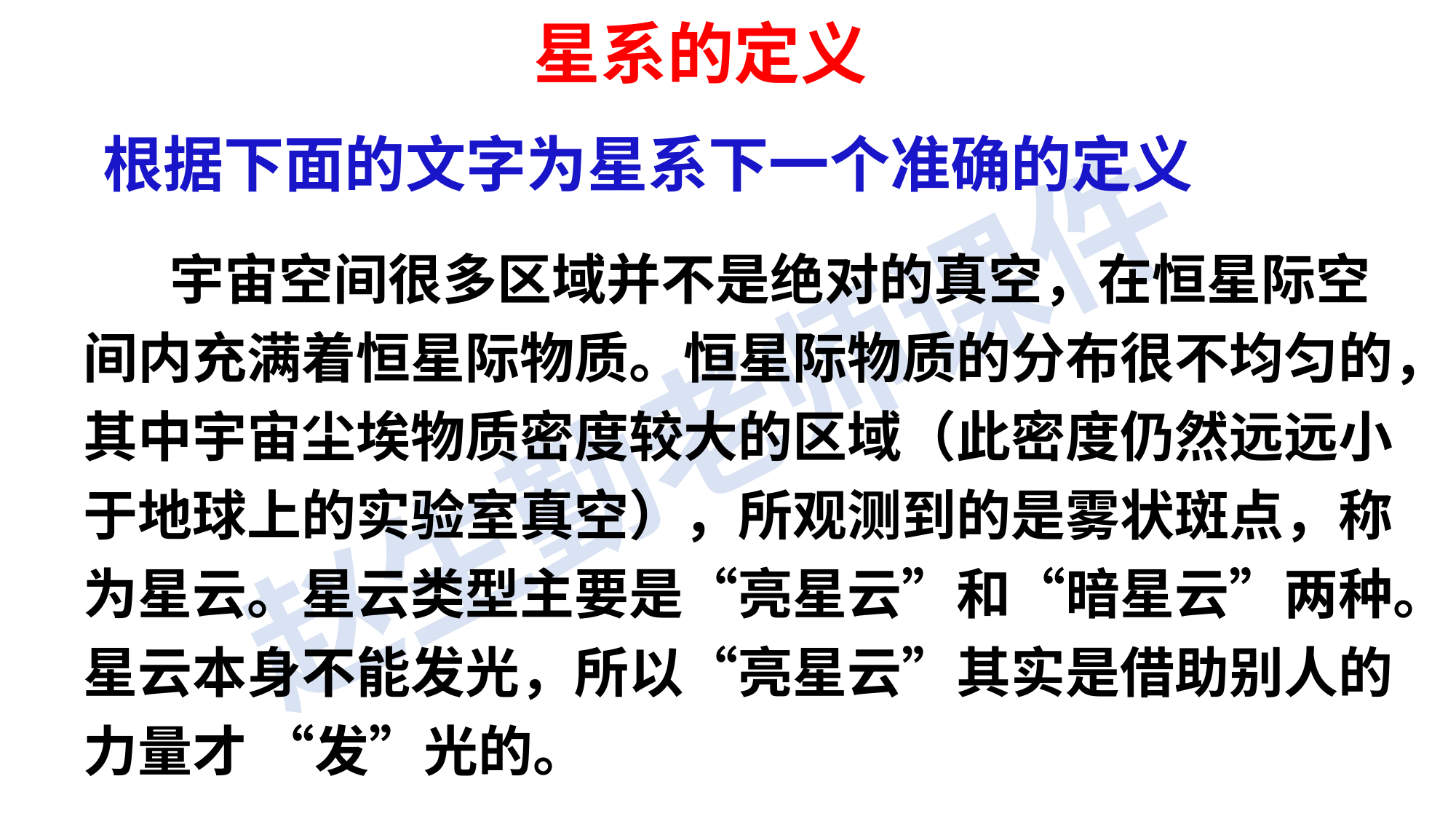

星系的定义

  根据下面的文字为星系下一个准确的定义
      宇宙空间很多区域并不是绝对的真空，在恒星际空间内充满着恒星际物质。恒星际物质的分布很不均匀的，其中宇宙尘埃物质密度较大的区域（此密度仍然远远小于地球上的实验室真空），所观测到的是雾状斑点，称为星云。星云类型主要是“亮星云”和“暗星云”两种。星云本身不能发光，所以“亮星云”其实是借助别人的力量才 “发”光的。